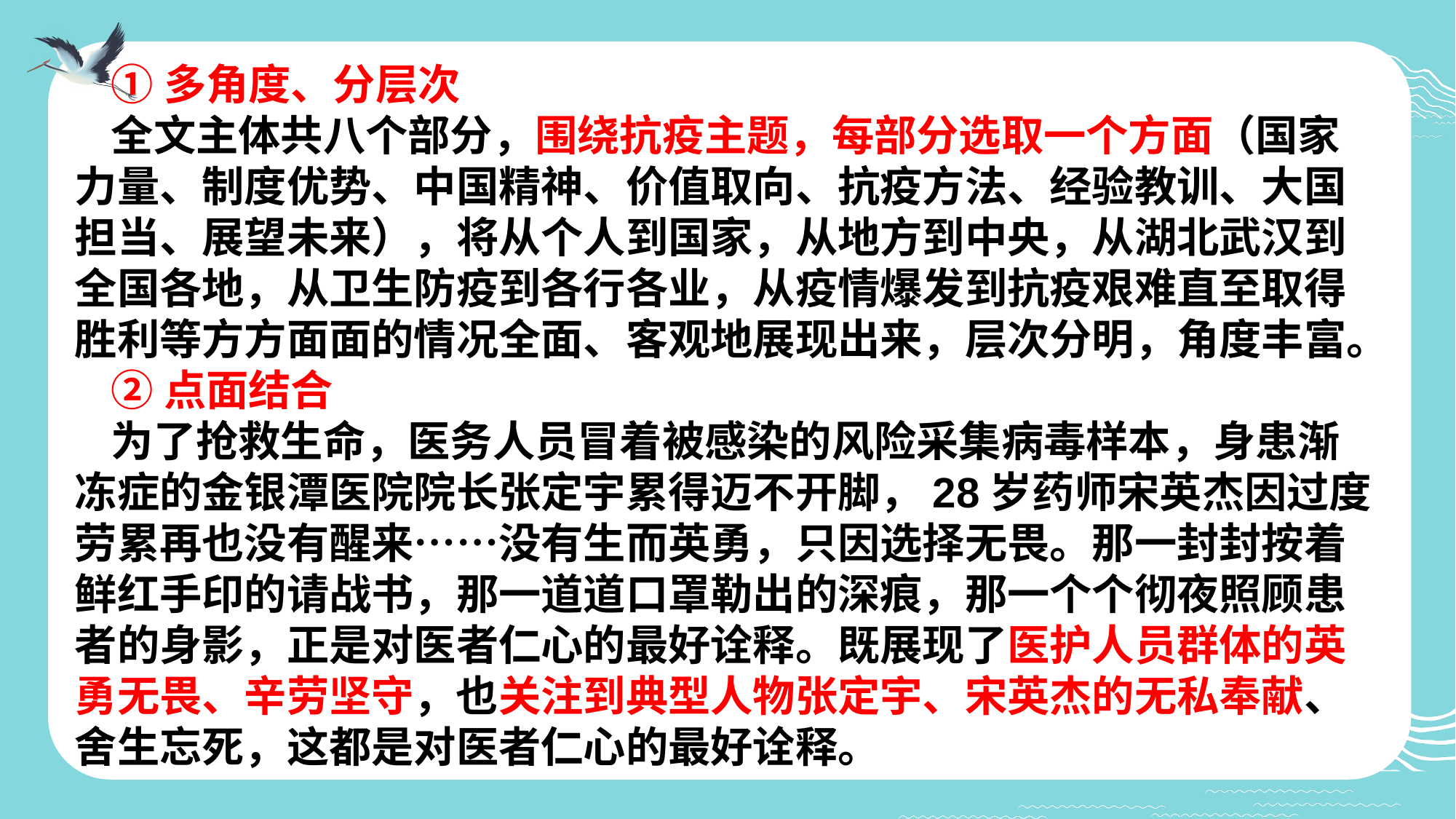

①多角度、分层次
全文主体共八个部分，围绕抗疫主题，每部分选取一个方面（国家力量、制度优势、中国精神、价值取向、抗疫方法、经验教训、大国担当、展望未来），将从个人到国家，从地方到中央，从湖北武汉到全国各地，从卫生防疫到各行各业，从疫情爆发到抗疫艰难直至取得胜利等方方面面的情况全面、客观地展现出来，层次分明，角度丰富。
②点面结合
为了抢救生命，医务人员冒着被感染的风险采集病毒样本，身患渐冻症的金银潭医院院长张定宇累得迈不开脚，28岁药师宋英杰因过度劳累再也没有醒来……没有生而英勇，只因选择无畏。那一封封按着鲜红手印的请战书，那一道道口罩勒出的深痕，那一个个彻夜照顾患者的身影，正是对医者仁心的最好诠释。既展现了医护人员群体的英勇无畏、辛劳坚守，也关注到典型人物张定宇、宋英杰的无私奉献、舍生忘死，这都是对医者仁心的最好诠释。